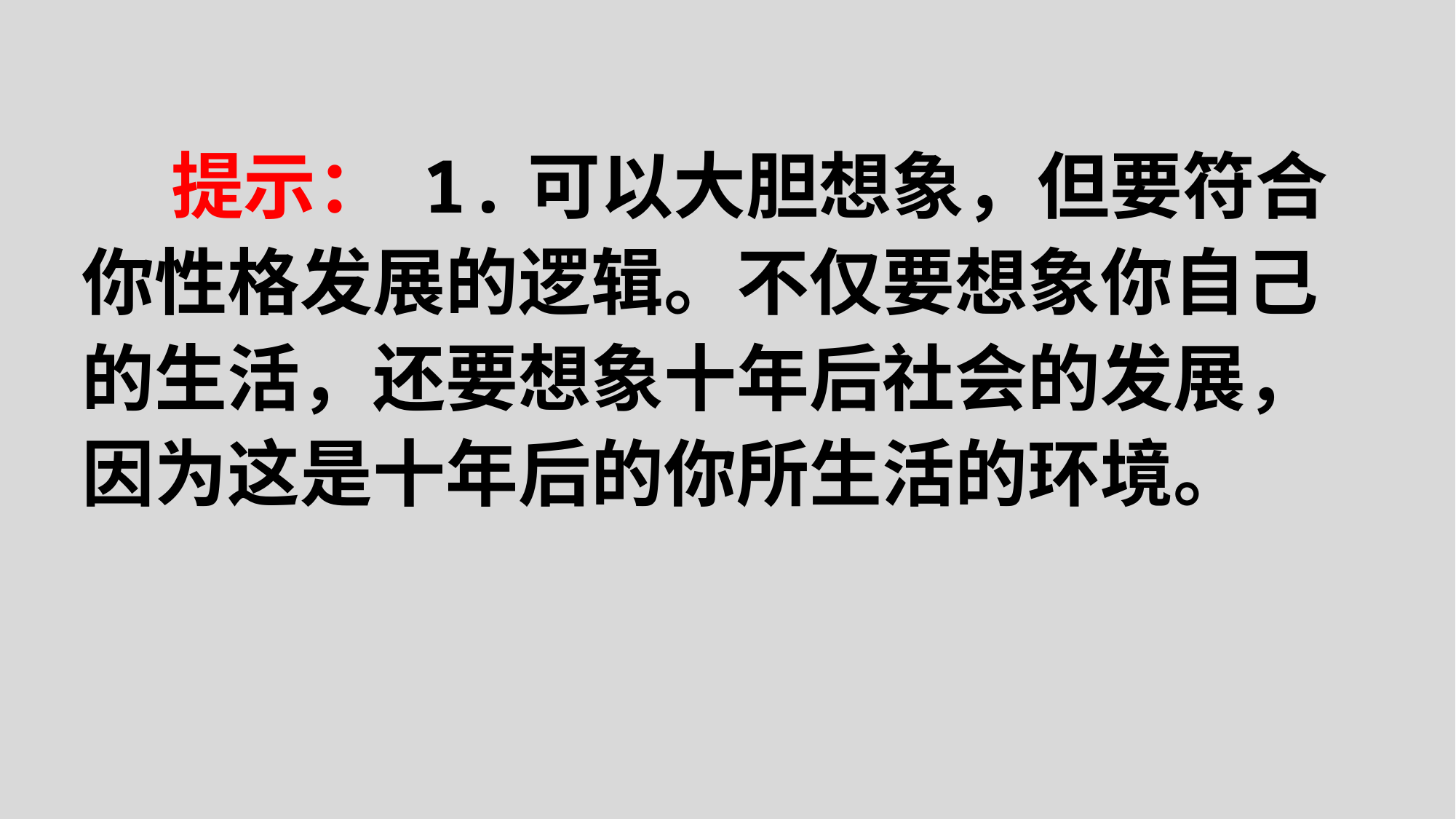

提示： 1.可以大胆想象，但要符合你性格发展的逻辑。不仅要想象你自己的生活，还要想象十年后社会的发展，因为这是十年后的你所生活的环境。